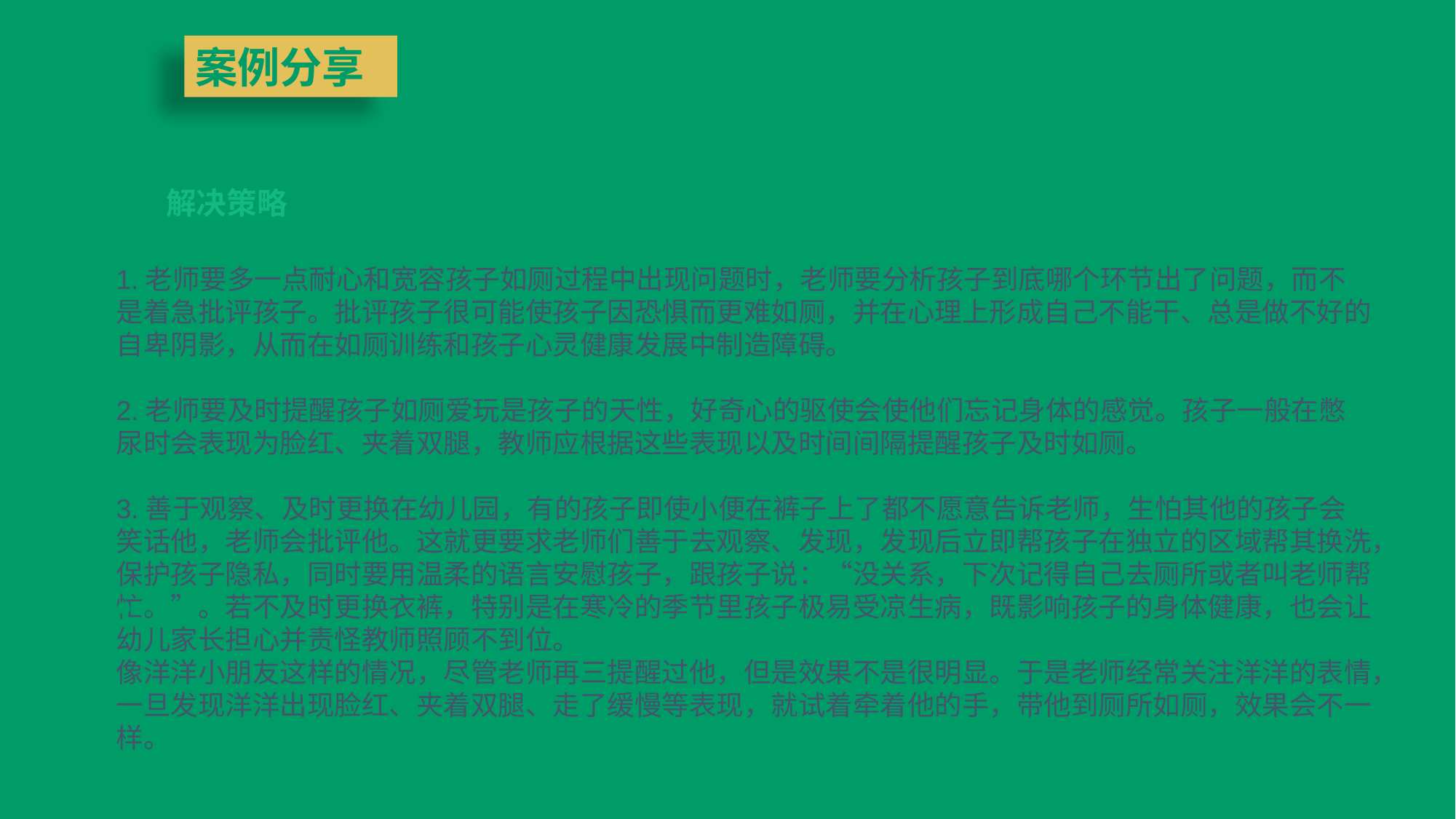

案例分享
解决策略

1.老师要多一点耐心和宽容孩子如厕过程中出现问题时，老师要分析孩子到底哪个环节出了问题，而不是着急批评孩子。批评孩子很可能使孩子因恐惧而更难如厕，并在心理上形成自己不能干、总是做不好的自卑阴影，从而在如厕训练和孩子心灵健康发展中制造障碍。

2.老师要及时提醒孩子如厕爱玩是孩子的天性，好奇心的驱使会使他们忘记身体的感觉。孩子一般在憋尿时会表现为脸红、夹着双腿，教师应根据这些表现以及时间间隔提醒孩子及时如厕。

3.善于观察、及时更换在幼儿园，有的孩子即使小便在裤子上了都不愿意告诉老师，生怕其他的孩子会笑话他，老师会批评他。这就更要求老师们善于去观察、发现，发现后立即帮孩子在独立的区域帮其换洗，保护孩子隐私，同时要用温柔的语言安慰孩子，跟孩子说：“没关系，下次记得自己去厕所或者叫老师帮忙。”。若不及时更换衣裤，特别是在寒冷的季节里孩子极易受凉生病，既影响孩子的身体健康，也会让幼儿家长担心并责怪教师照顾不到位。
像洋洋小朋友这样的情况，尽管老师再三提醒过他，但是效果不是很明显。于是老师经常关注洋洋的表情，一旦发现洋洋出现脸红、夹着双腿、走了缓慢等表现，就试着牵着他的手，带他到厕所如厕，效果会不一样。

INDUCTION TRAINING